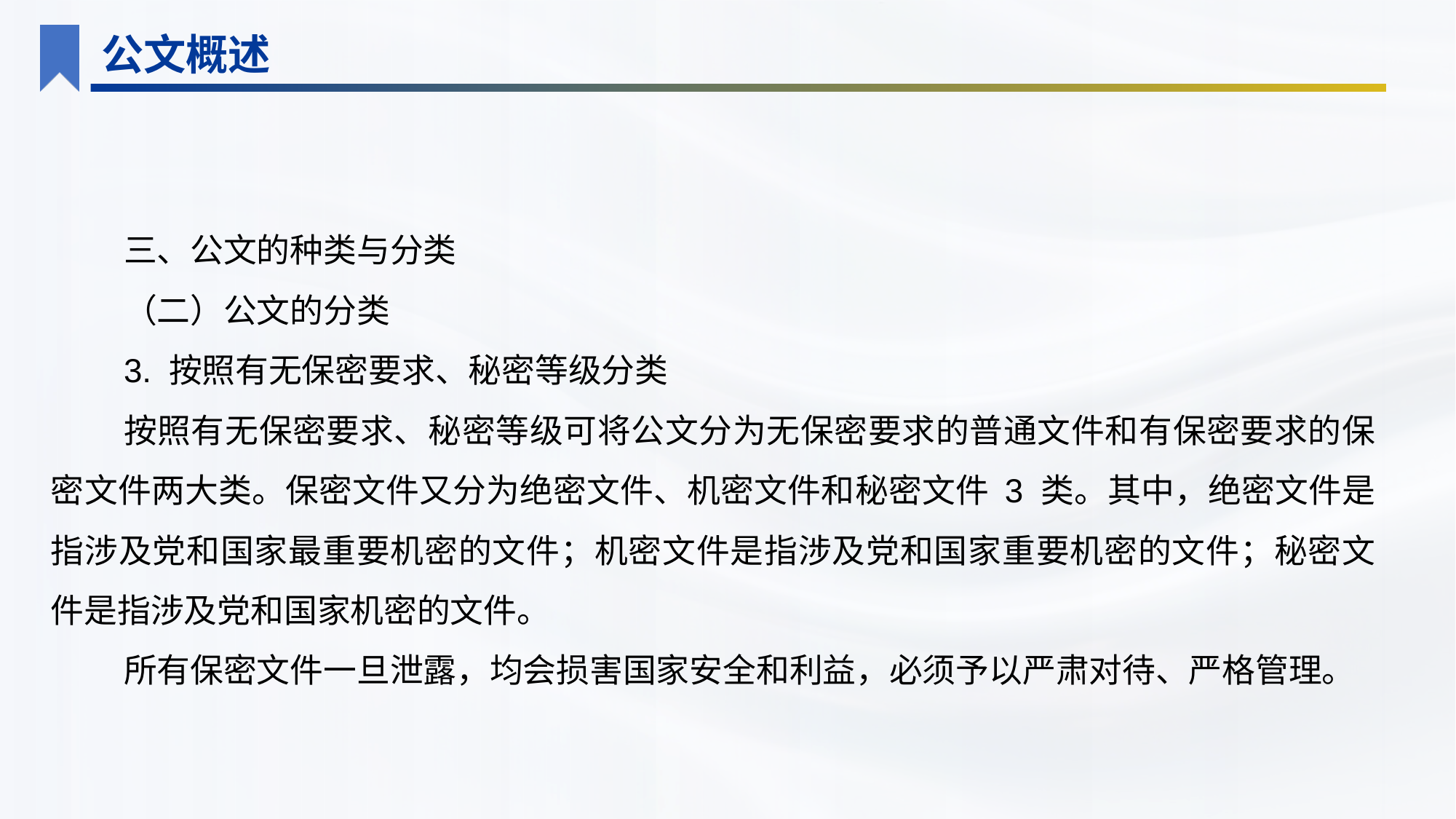

公文概述
三、公文的种类与分类
（二）公文的分类
3. 按照有无保密要求、秘密等级分类
按照有无保密要求、秘密等级可将公文分为无保密要求的普通文件和有保密要求的保密文件两大类。保密文件又分为绝密文件、机密文件和秘密文件 3 类。其中，绝密文件是指涉及党和国家最重要机密的文件；机密文件是指涉及党和国家重要机密的文件；秘密文件是指涉及党和国家机密的文件。
所有保密文件一旦泄露，均会损害国家安全和利益，必须予以严肃对待、严格管理。